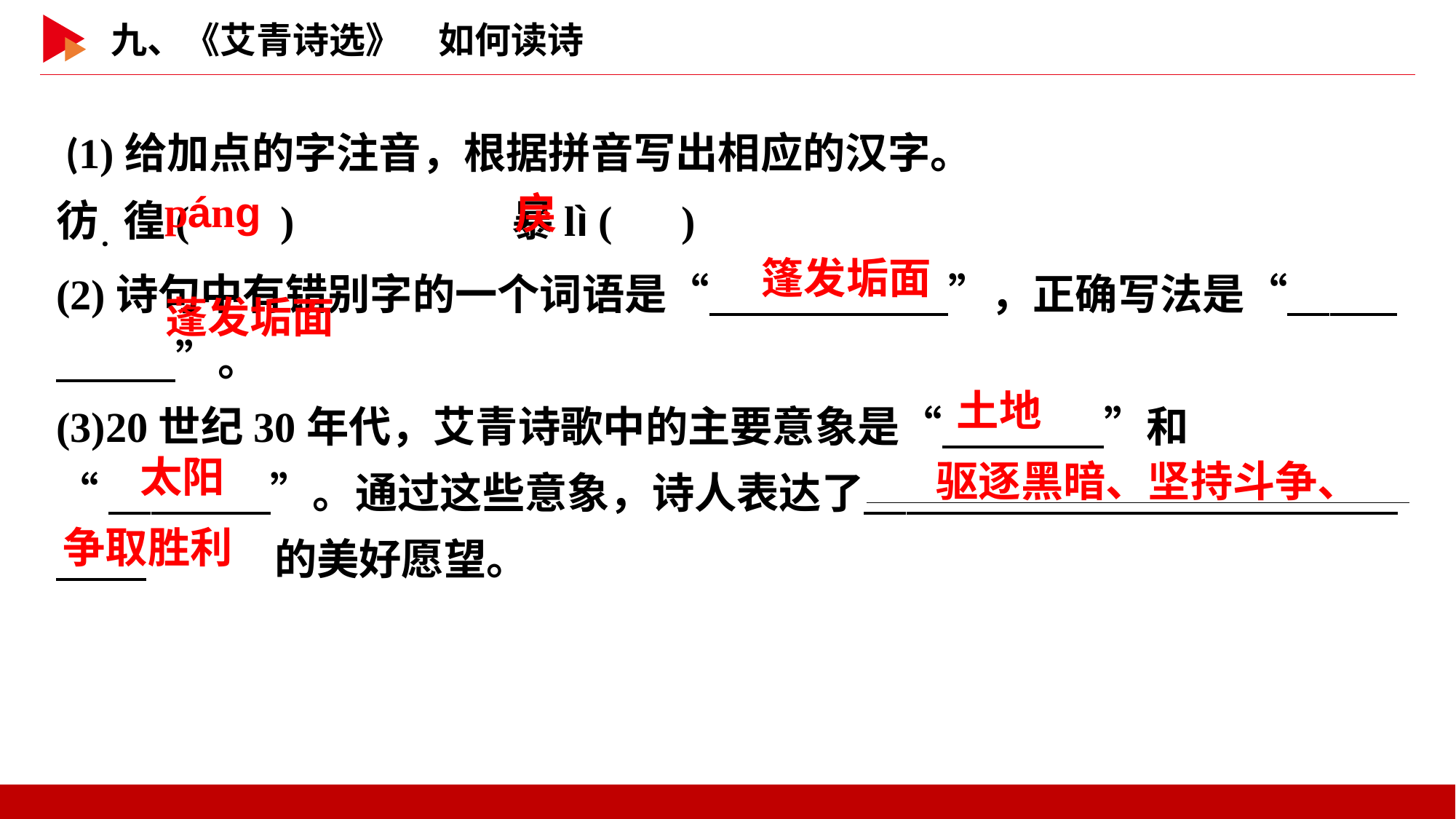

(1)给加点的字注音，根据拼音写出相应的汉字。
彷．徨(        )　　	  暴lì (      )
(2)诗句中有错别字的一个词语是“　                　”，正确写法是“　                　”。
(3)20世纪30年代，艾青诗歌中的主要意象是“　        　”和
“　        　”。通过这些意象，诗人表达了　                                                    　     		的美好愿望。
 pánɡ
   戾
篷发垢面
蓬发垢面
土地
								驱逐黑暗、坚持斗争、争取胜利
太阳